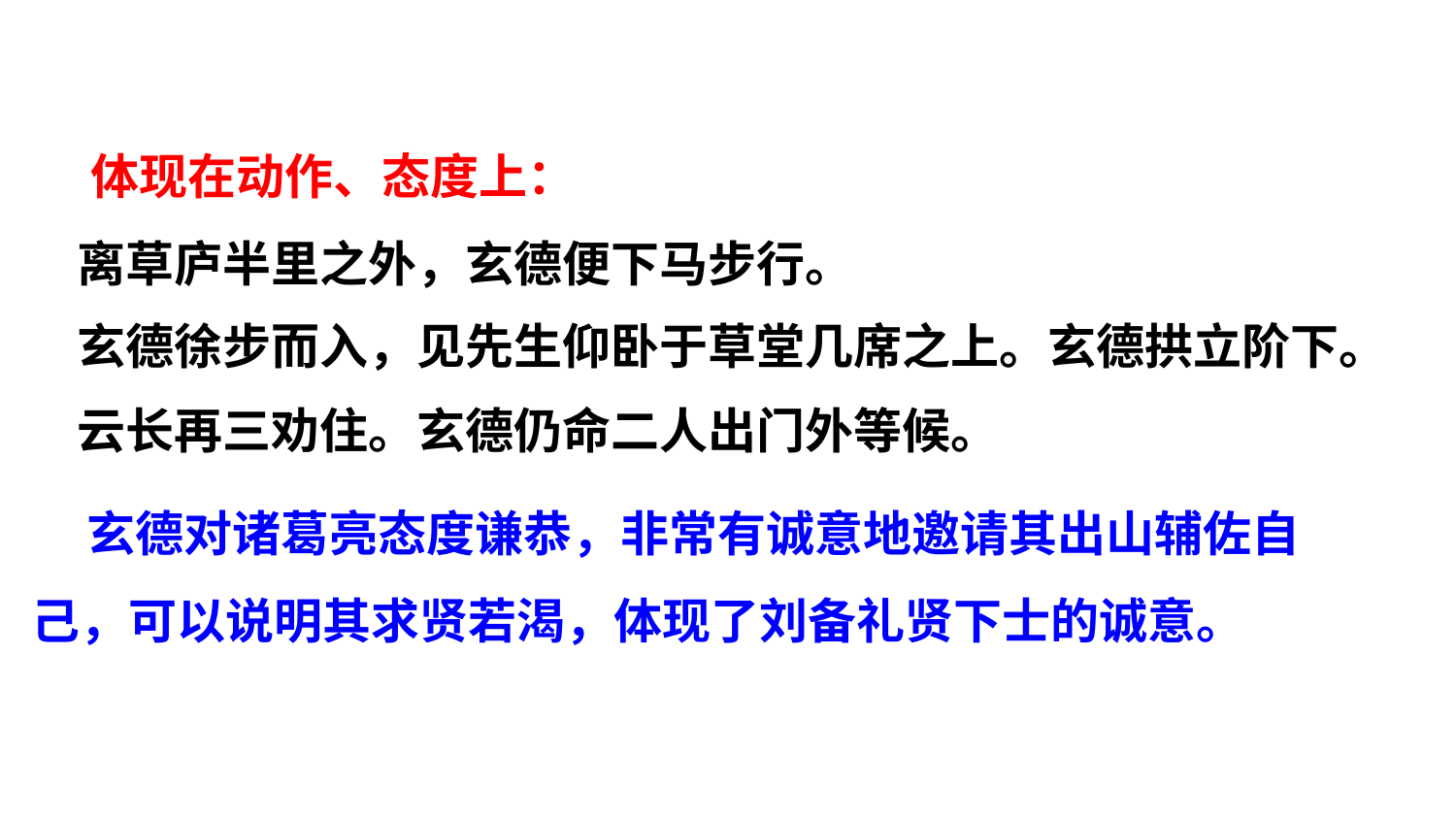

体现在动作、态度上：
离草庐半里之外，玄德便下马步行。
玄德徐步而入，见先生仰卧于草堂几席之上。玄德拱立阶下。
云长再三劝住。玄德仍命二人出门外等候。
    玄德对诸葛亮态度谦恭，非常有诚意地邀请其出山辅佐自己，可以说明其求贤若渴，体现了刘备礼贤下士的诚意。